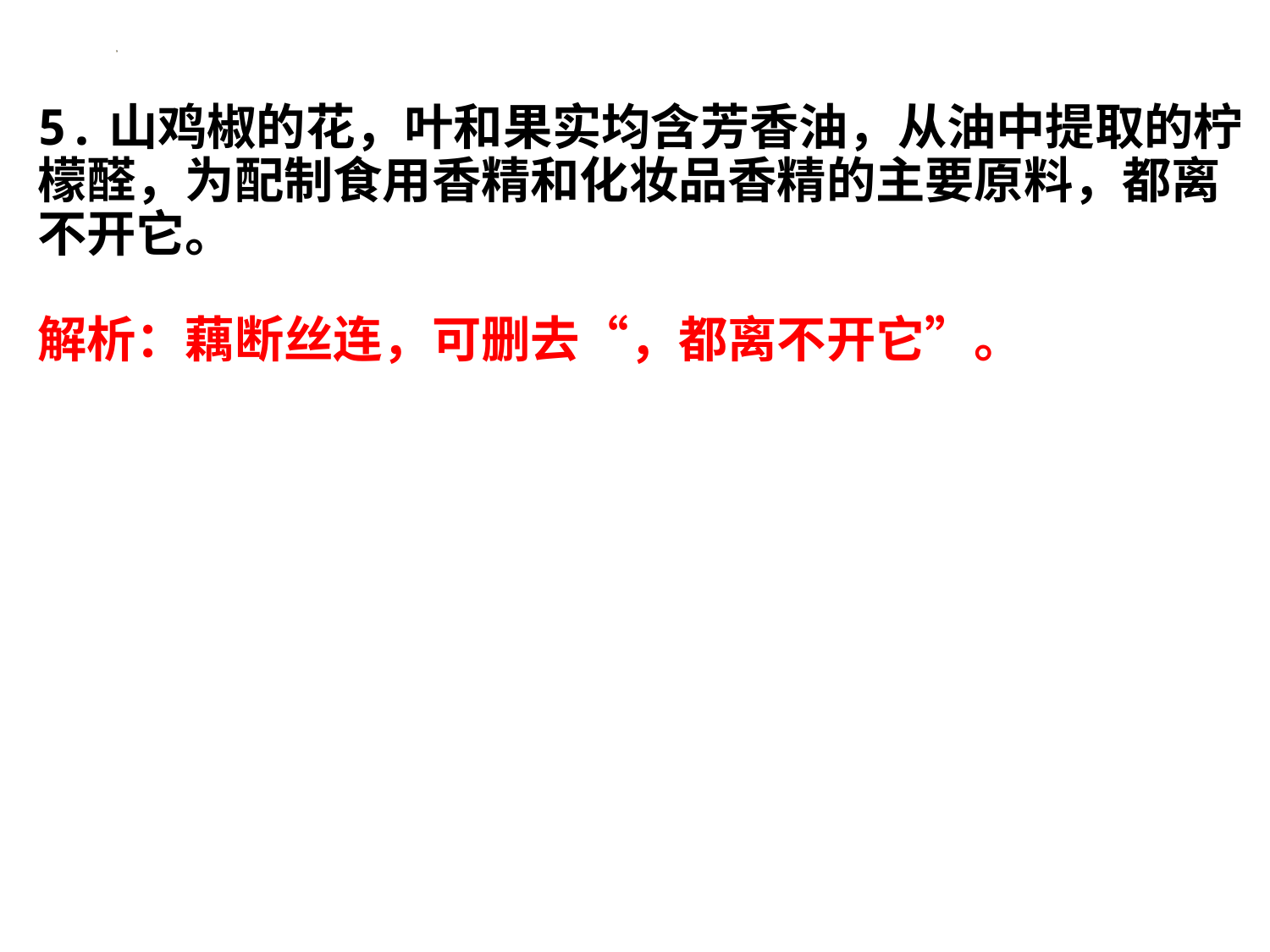

5.山鸡椒的花，叶和果实均含芳香油，从油中提取的柠檬醛，为配制食用香精和化妆品香精的主要原料，都离不开它。

解析：藕断丝连，可删去“，都离不开它”。